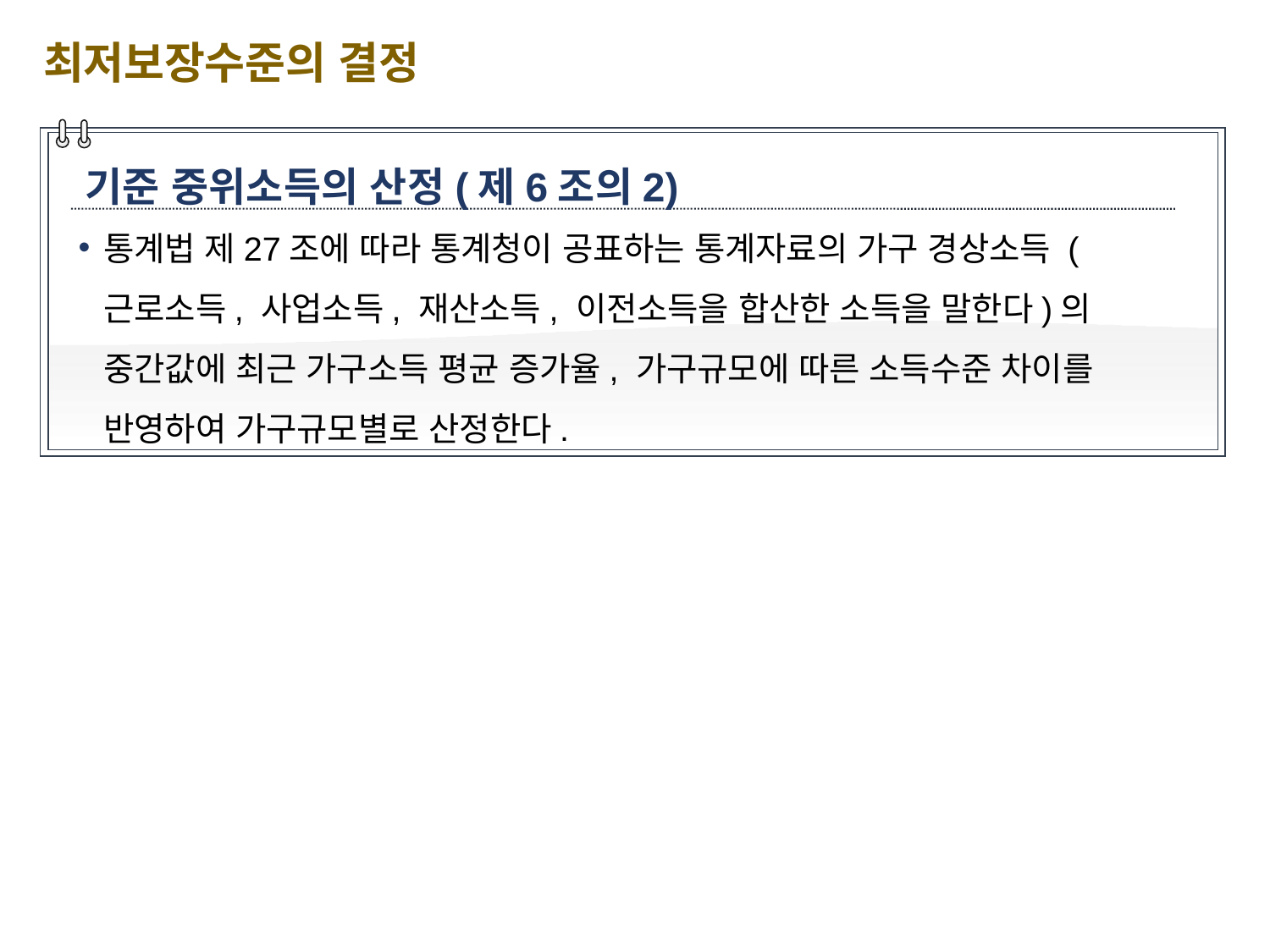

최저보장수준의 결정

기준 중위소득의 산정(제6조의2)
통계법 제27조에 따라 통계청이 공표하는 통계자료의 가구 경상소득 (근로소득, 사업소득, 재산소득, 이전소득을 합산한 소득을 말한다)의 중간값에 최근 가구소득 평균 증가율, 가구규모에 따른 소득수준 차이를 반영하여 가구규모별로 산정한다.